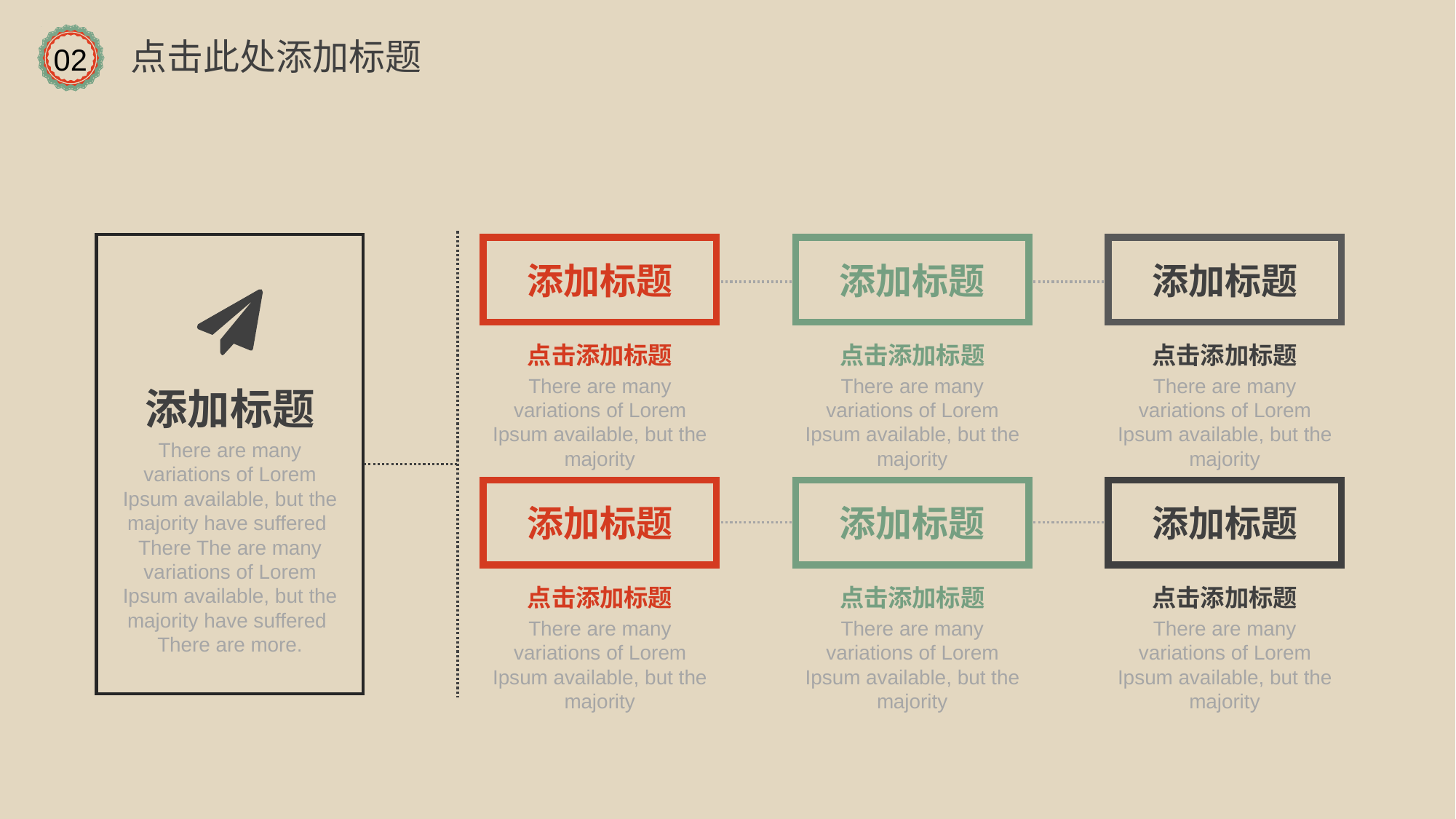

点击此处添加标题
02

添加标题
添加标题
添加标题

点击添加标题
There are many variations of Lorem Ipsum available, but the majority
点击添加标题
There are many variations of Lorem Ipsum available, but the majority
点击添加标题
There are many variations of Lorem Ipsum available, but the majority
添加标题
There are many variations of Lorem Ipsum available, but the majority have suffered  There The are many variations of Lorem Ipsum available, but the majority have suffered  There are more.
添加标题
添加标题
添加标题
点击添加标题
There are many variations of Lorem Ipsum available, but the majority
点击添加标题
There are many variations of Lorem Ipsum available, but the majority
点击添加标题
There are many variations of Lorem Ipsum available, but the majority